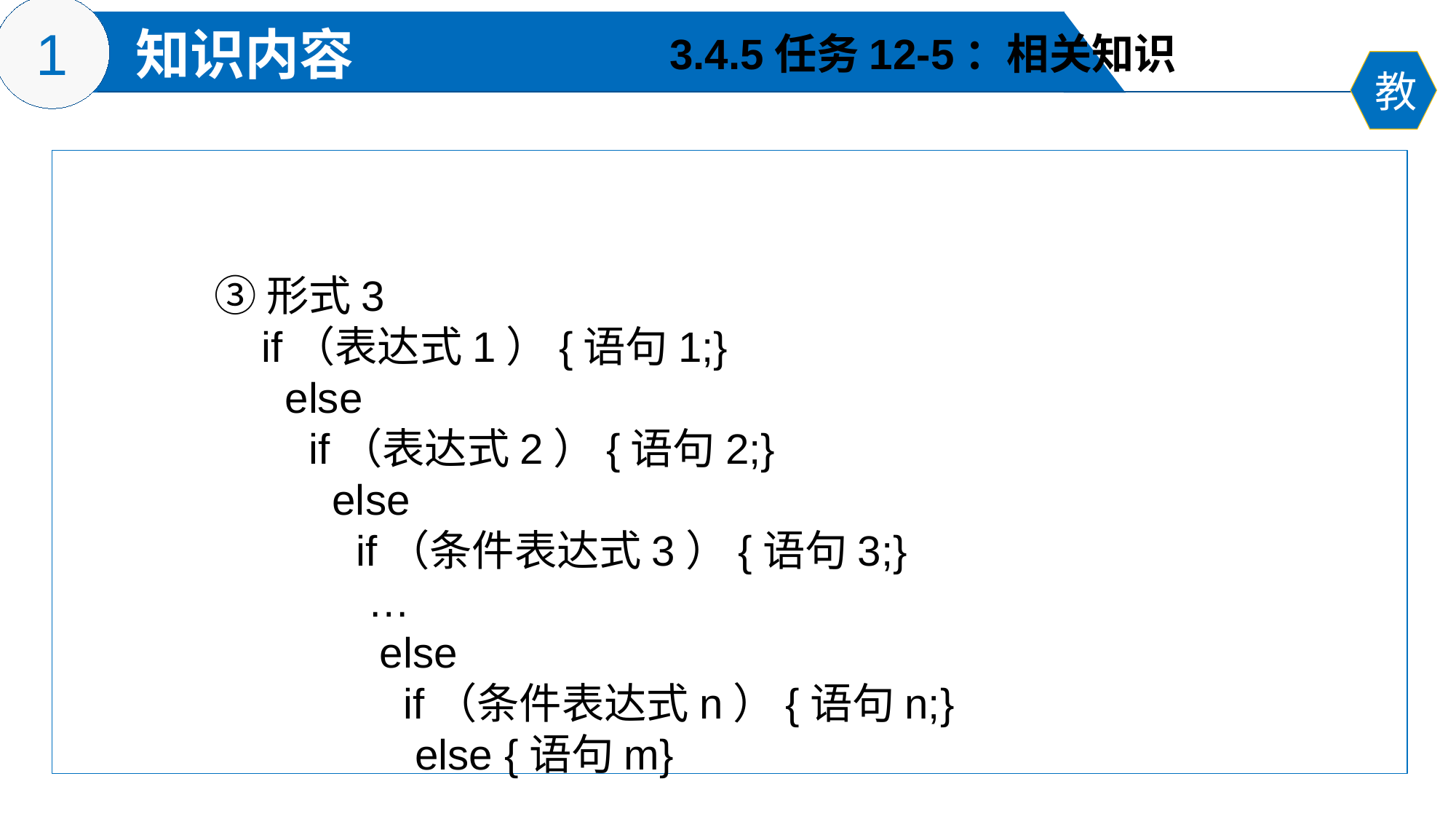

3.4.5任务12-5：相关知识

③形式3
    if（表达式1）{语句1;}
      else
        if（表达式2）{语句2;}
          else
            if（条件表达式3）{语句3;}
             …
              else
                if（条件表达式n）{语句n;}
                 else {语句m}